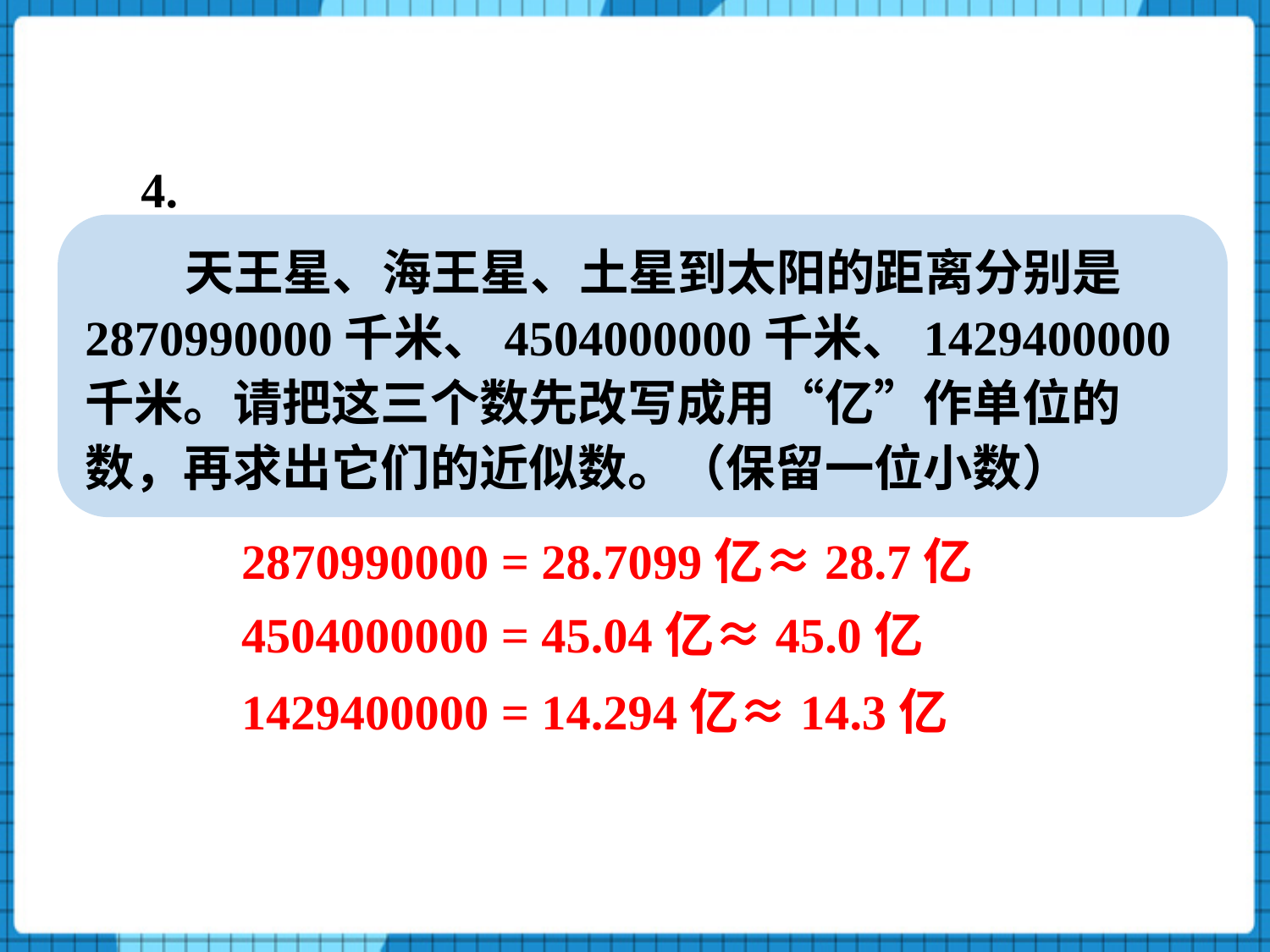

4.
天王星、海王星、土星到太阳的距离分别是2870990000千米、4504000000千米、1429400000千米。请把这三个数先改写成用“亿”作单位的数，再求出它们的近似数。（保留一位小数）
2870990000 = 28.7099亿≈28.7亿
4504000000 = 45.04亿≈45.0亿
1429400000 = 14.294亿≈14.3亿